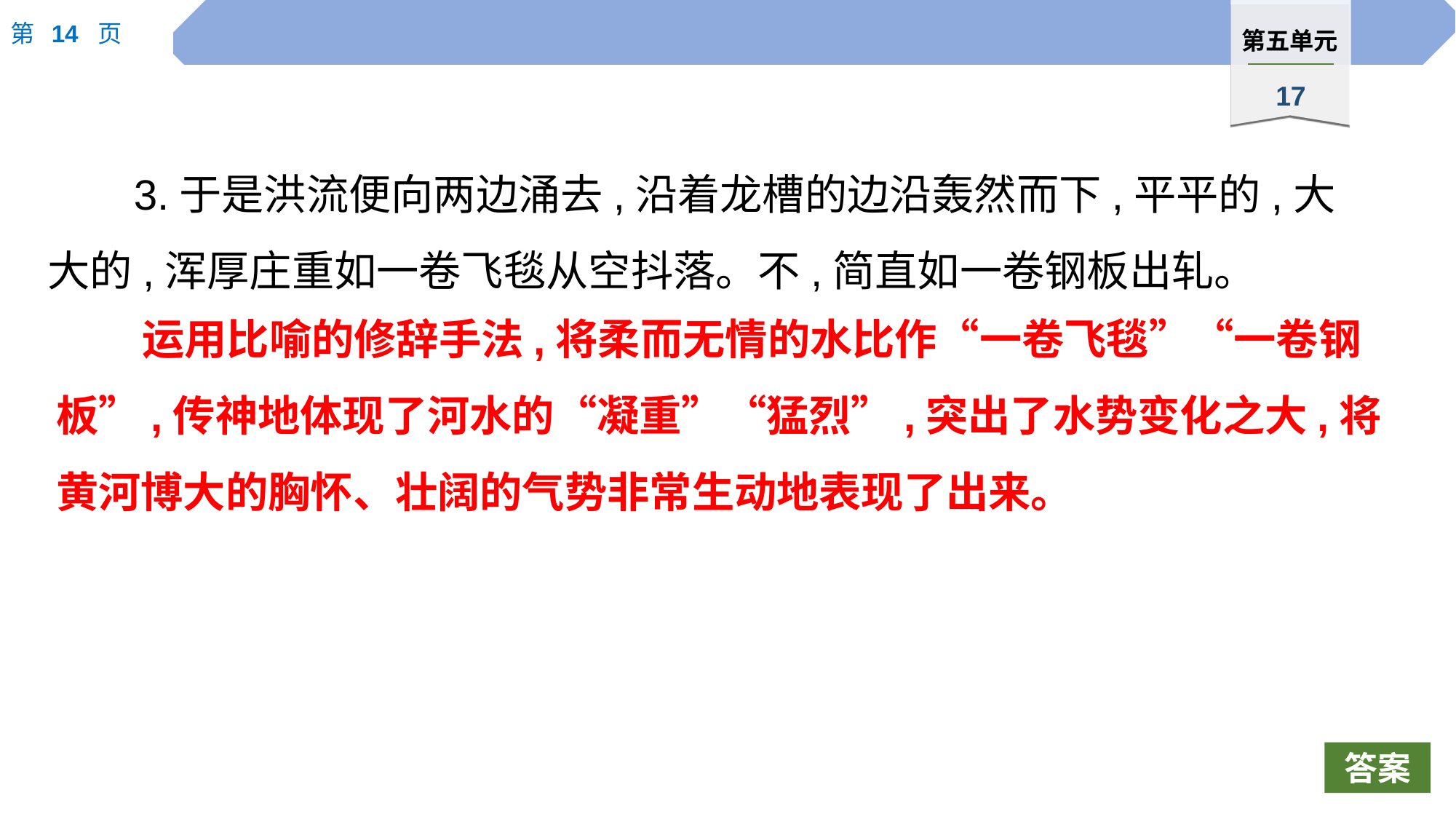

3.于是洪流便向两边涌去,沿着龙槽的边沿轰然而下,平平的,大大的,浑厚庄重如一卷飞毯从空抖落。不,简直如一卷钢板出轧。
运用比喻的修辞手法,将柔而无情的水比作“一卷飞毯”“一卷钢板”,传神地体现了河水的“凝重”“猛烈”,突出了水势变化之大,将黄河博大的胸怀、壮阔的气势非常生动地表现了出来。
答案